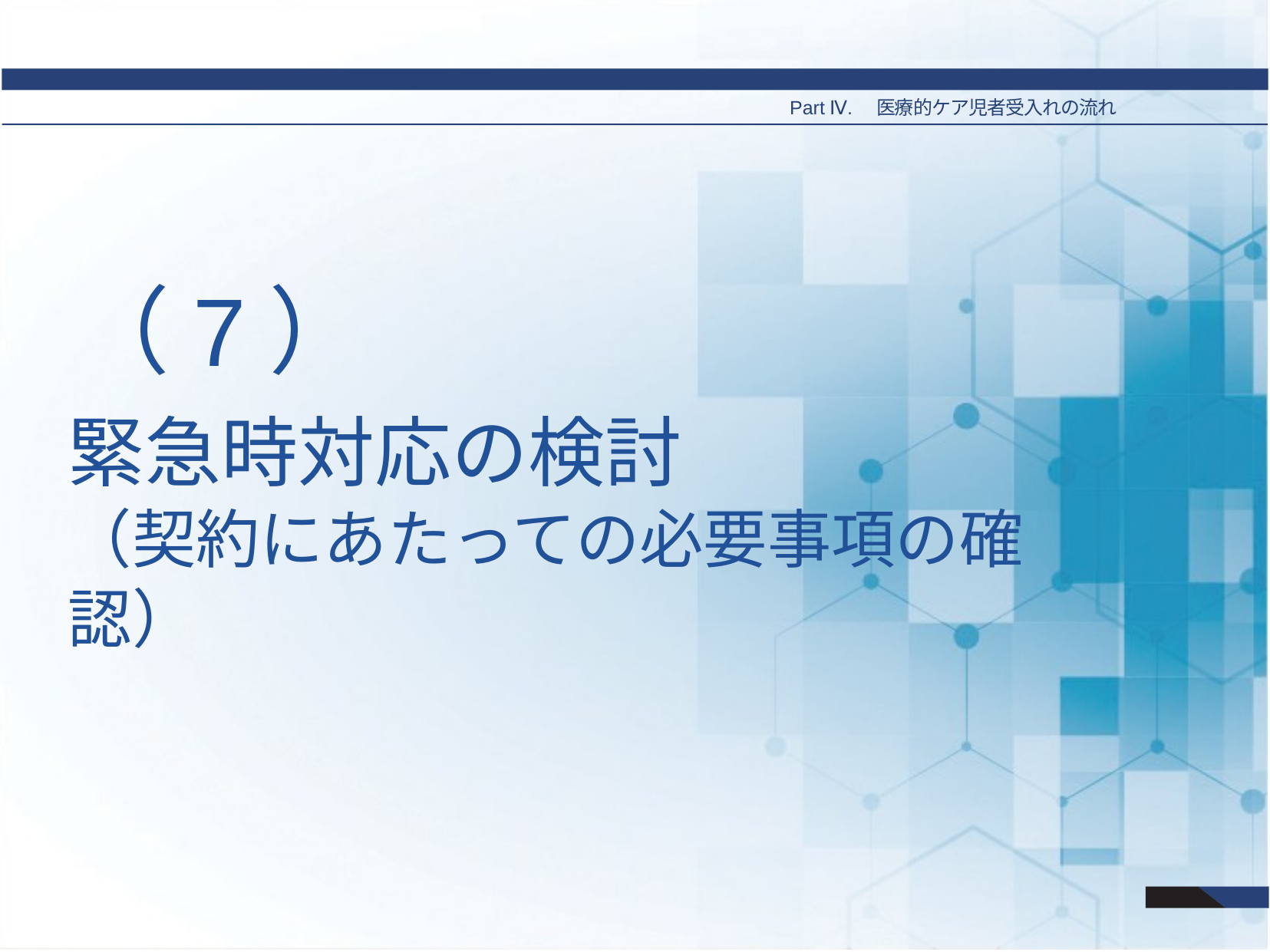

Part Ⅳ.　医療的ケア児者受入れの流れ

# （7）
緊急時対応の検討
（契約にあたっての必要事項の確認）
63